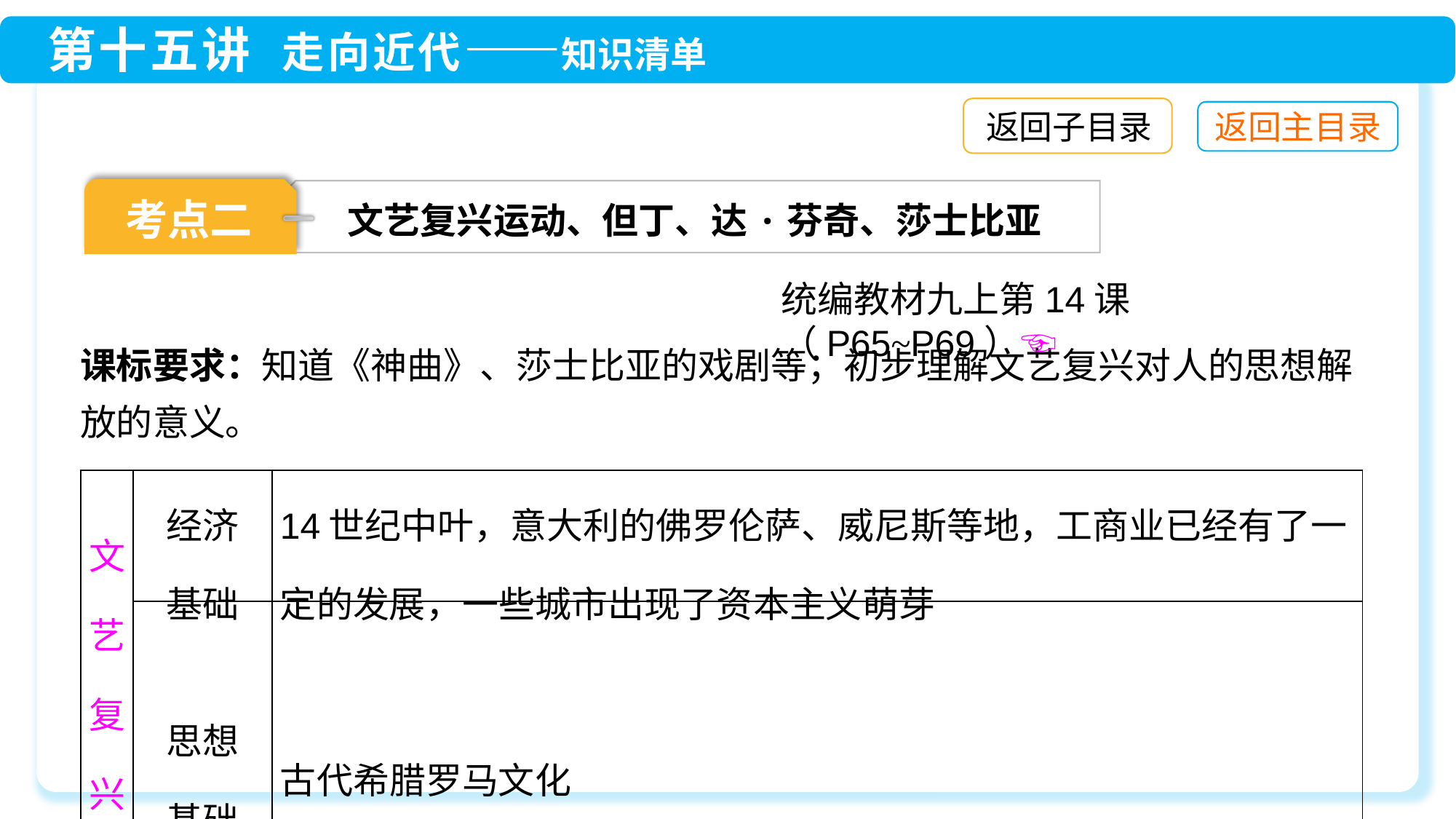

返回子目录
考点二
文艺复兴运动、但丁、达·芬奇、莎士比亚

统编教材九上第14课（P65~P69）☜
课标要求：知道《神曲》、莎士比亚的戏剧等；初步理解文艺复兴对人的思想解放的意义。
| 文艺复兴 | 经济 基础 | 14世纪中叶，意大利的佛罗伦萨、威尼斯等地，工商业已经有了一定的发展，一些城市出现了资本主义萌芽 |
| --- | --- | --- |
|  | 思想 基础 | 古代希腊罗马文化 |